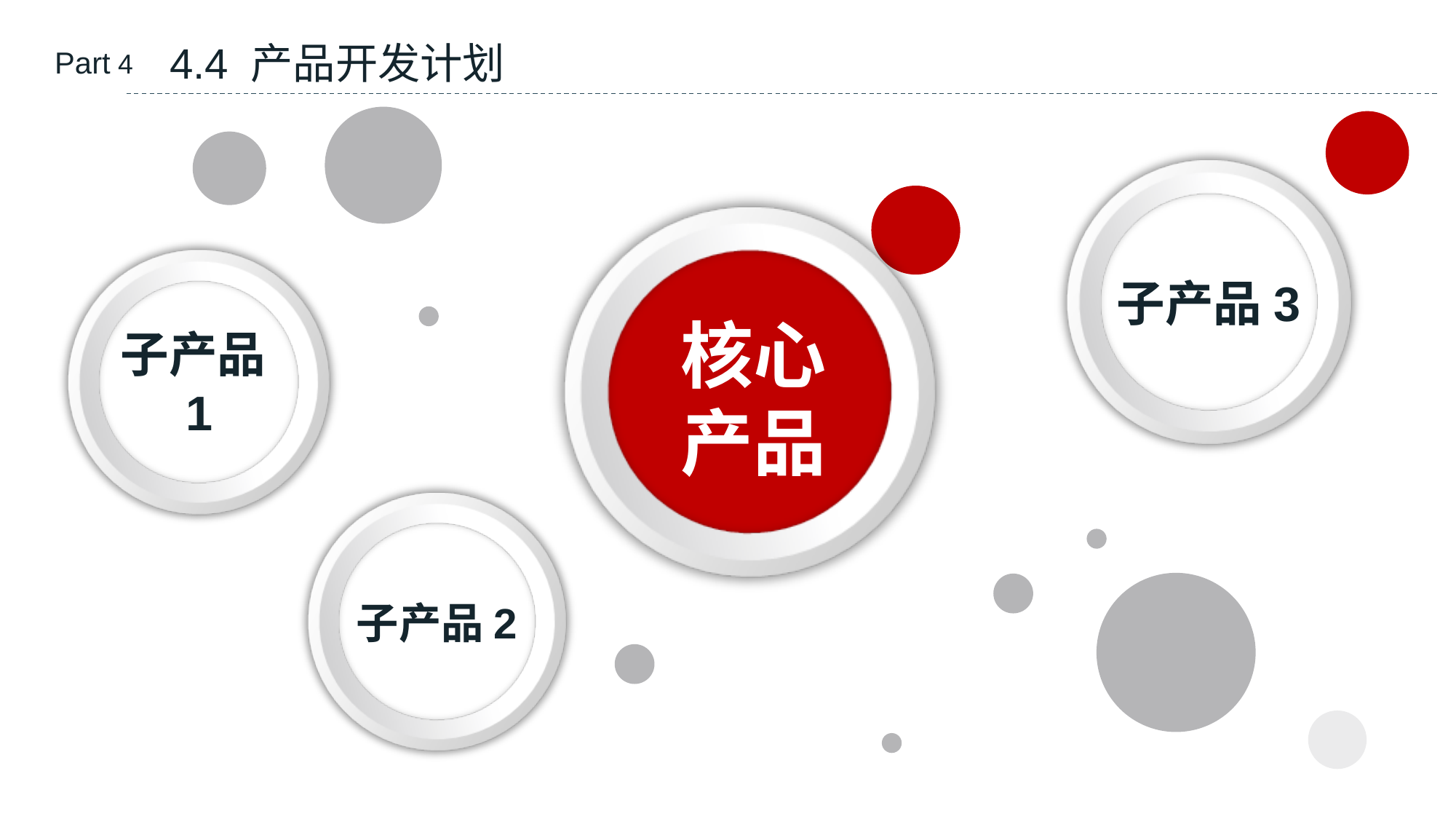

4.4 产品开发计划
Part 4

子产品3

核心
产品
子产品1

子产品2